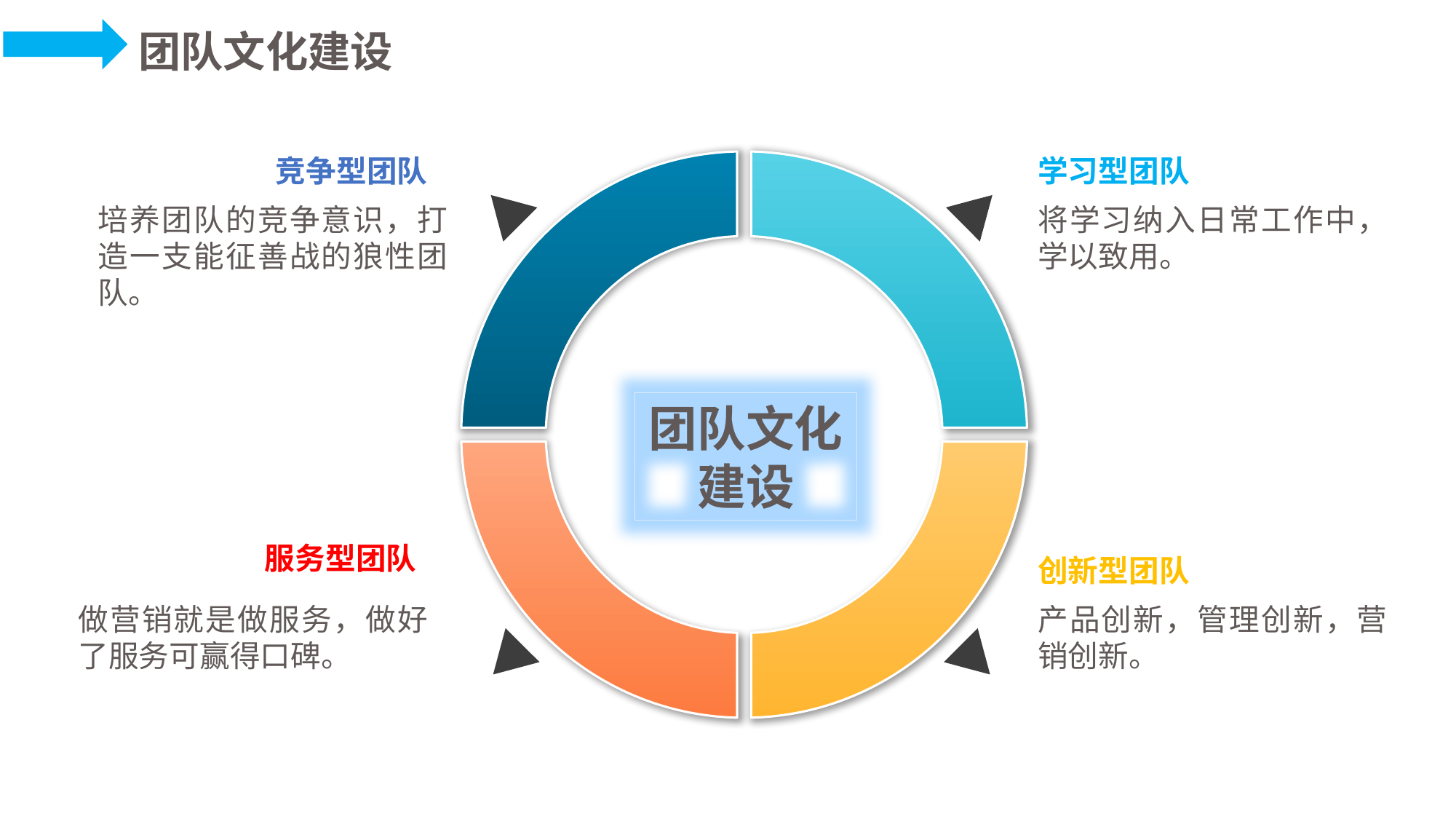

团队文化建设
竞争型团队
学习型团队

培养团队的竞争意识，打造一支能征善战的狼性团队。
将学习纳入日常工作中，学以致用。
团队文化建设

服务型团队
创新型团队
做营销就是做服务，做好了服务可赢得口碑。
产品创新，管理创新，营销创新。